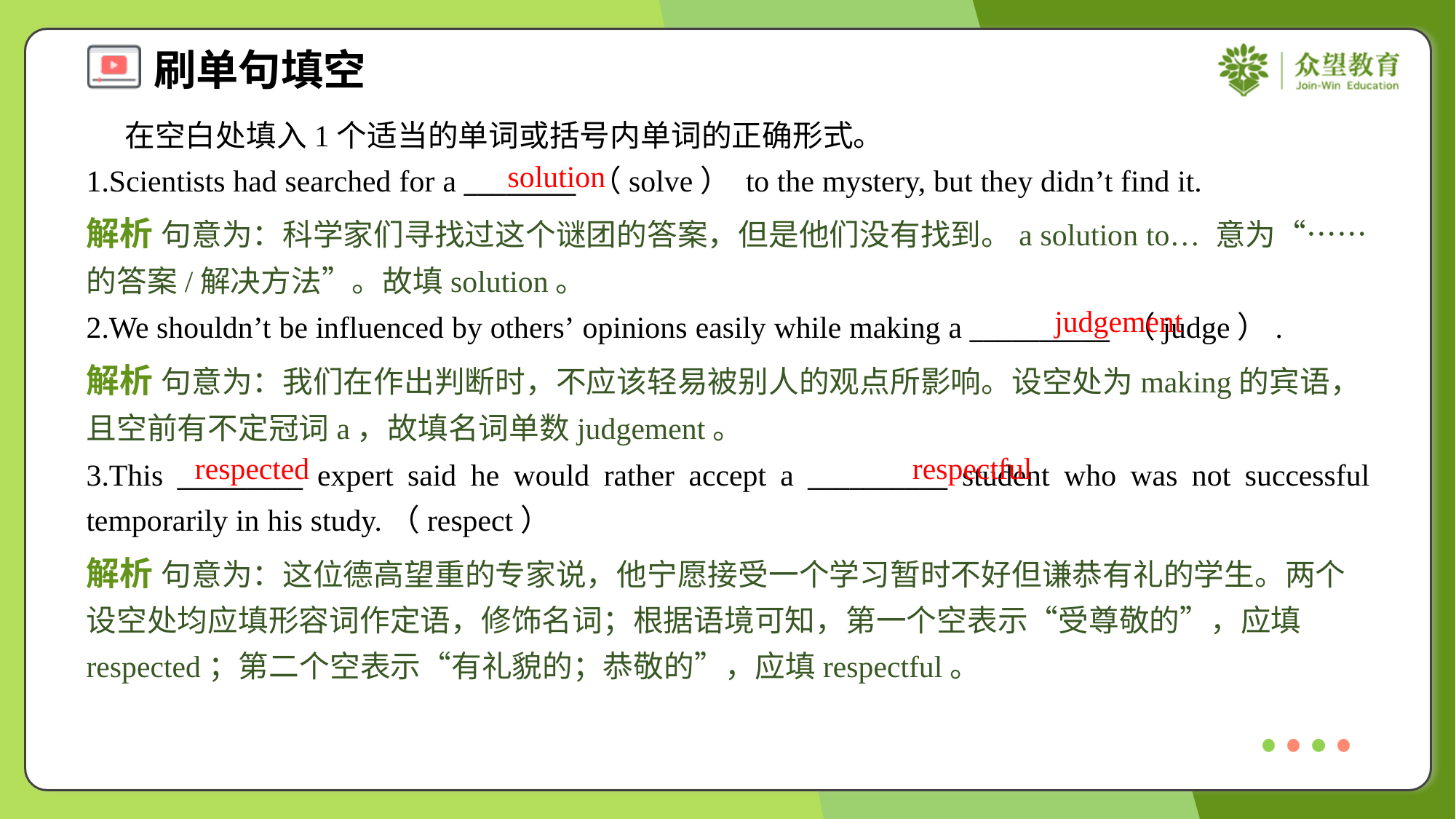

在空白处填入1个适当的单词或括号内单词的正确形式。
1.Scientists had searched for a ________ （solve） to the mystery, but they didn’t find it.
solution
解析 句意为：科学家们寻找过这个谜团的答案，但是他们没有找到。a solution to… 意为“……的答案/解决方法”。故填solution。
judgement
2.We shouldn’t be influenced by others’ opinions easily while making a __________ （judge）.
解析 句意为：我们在作出判断时，不应该轻易被别人的观点所影响。设空处为making的宾语，且空前有不定冠词a，故填名词单数judgement。
respected
respectful
3.This _________ expert said he would rather accept a __________ student who was not successful temporarily in his study.（respect）
解析 句意为：这位德高望重的专家说，他宁愿接受一个学习暂时不好但谦恭有礼的学生。两个设空处均应填形容词作定语，修饰名词；根据语境可知，第一个空表示“受尊敬的”，应填respected；第二个空表示“有礼貌的；恭敬的”，应填respectful。